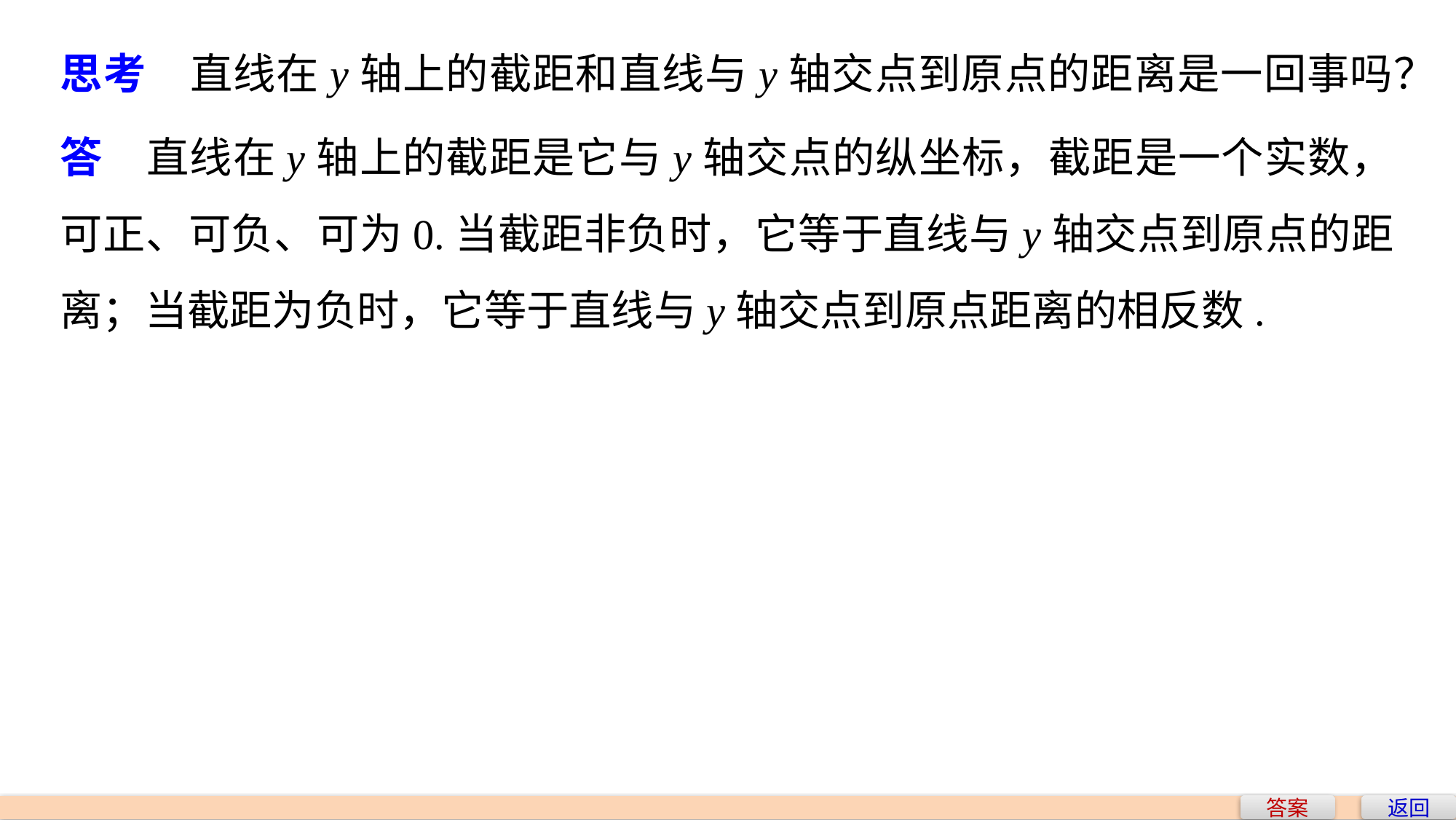

思考　直线在y轴上的截距和直线与y轴交点到原点的距离是一回事吗？
答　直线在y轴上的截距是它与y轴交点的纵坐标，截距是一个实数，可正、可负、可为0.当截距非负时，它等于直线与y轴交点到原点的距离；当截距为负时，它等于直线与y轴交点到原点距离的相反数.
答案
返回